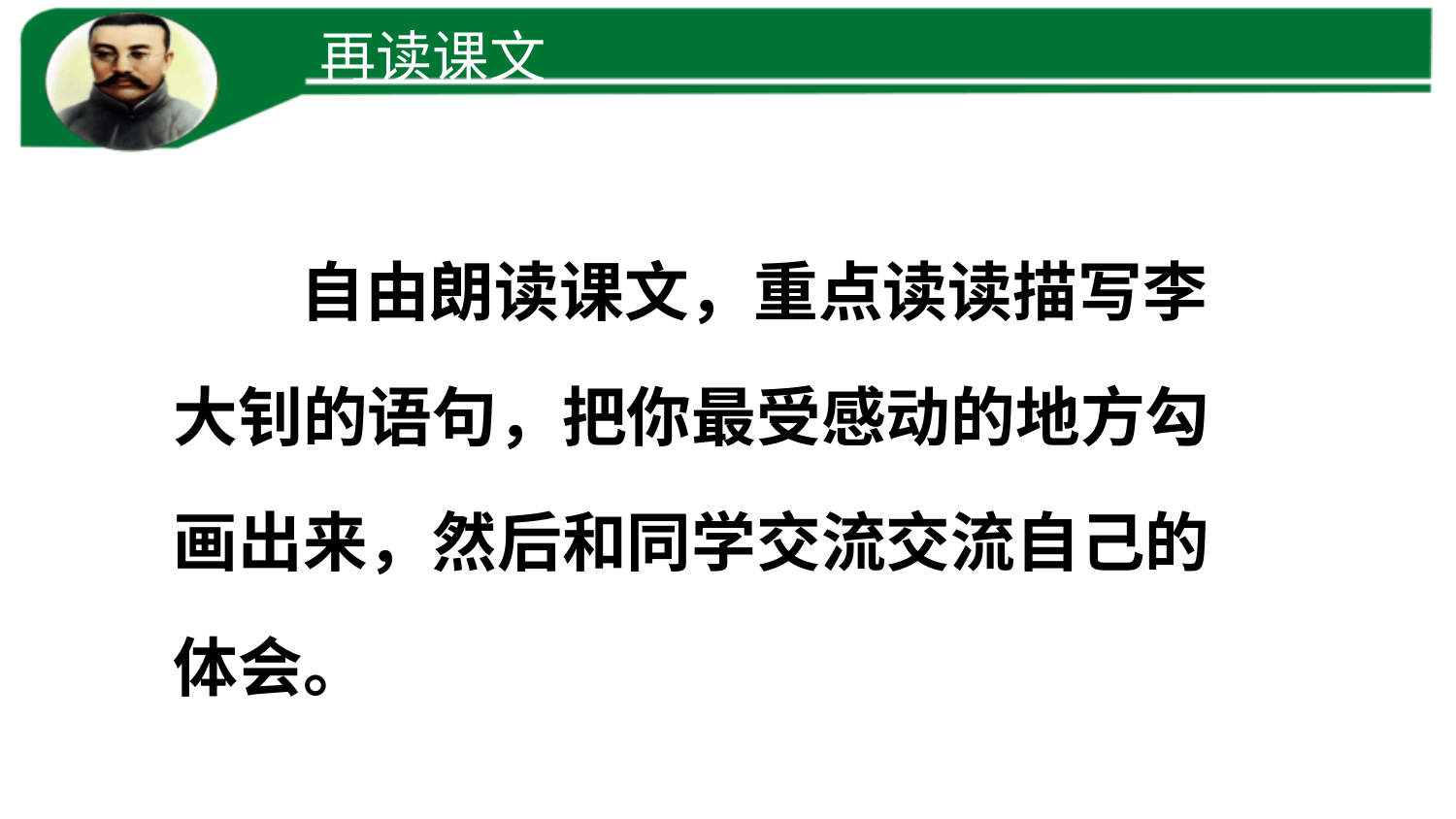

再读课文
                   自由朗读课文，重点读读描写李大钊的语句，把你最受感动的地方勾画出来，然后和同学交流交流自己的体会。